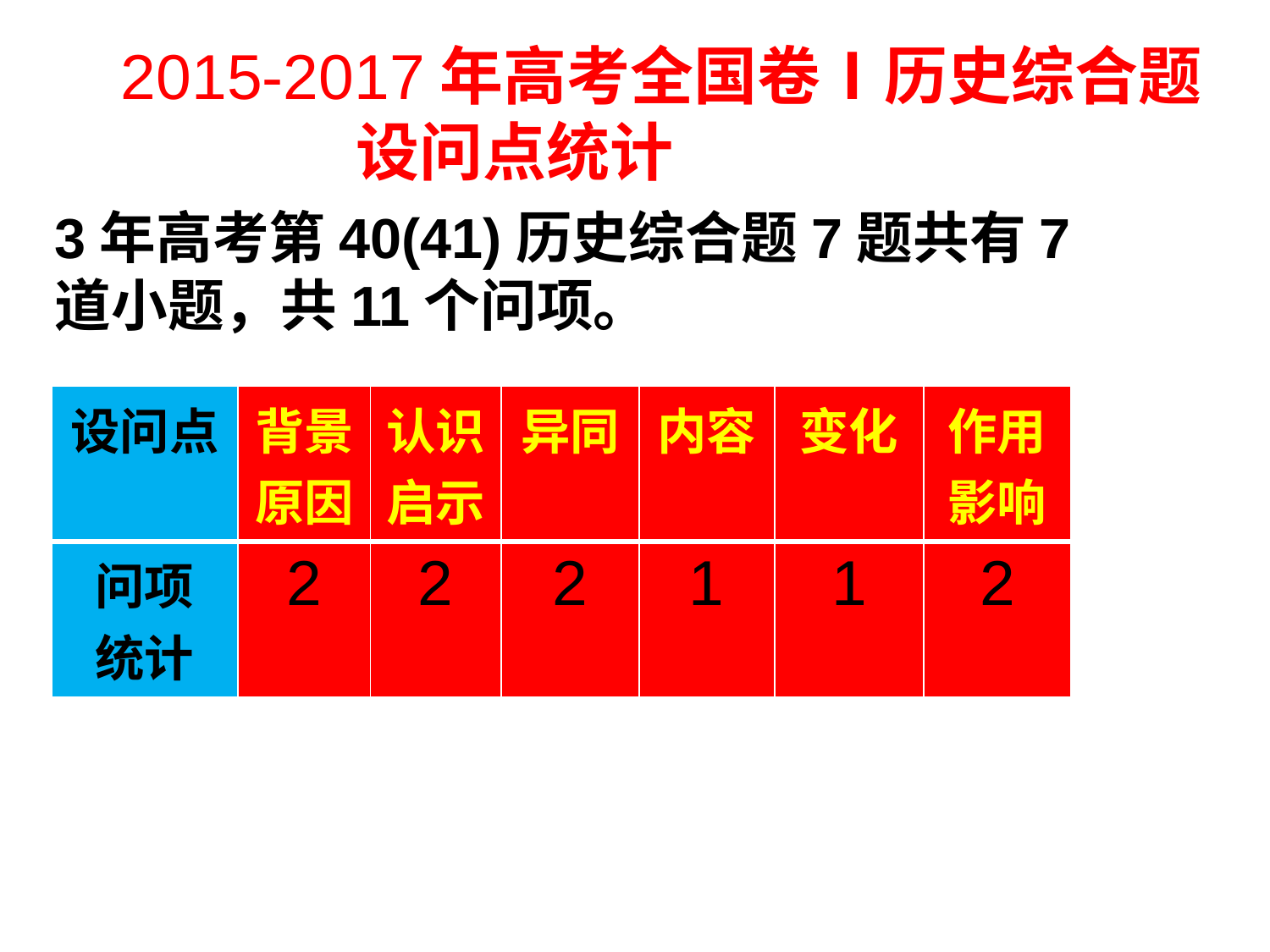

2015-2017年高考全国卷Ⅰ历史综合题
                        设问点统计
3年高考第40(41)历史综合题7题共有7道小题，共11个问项。
| 设问点 | 背景原因 | 认识启示 | 异同 | 内容 | 变化 | 作用影响 |
| --- | --- | --- | --- | --- | --- | --- |
| 问项 统计 | 2 | 2 | 2 | 1 | 1 | 2 |